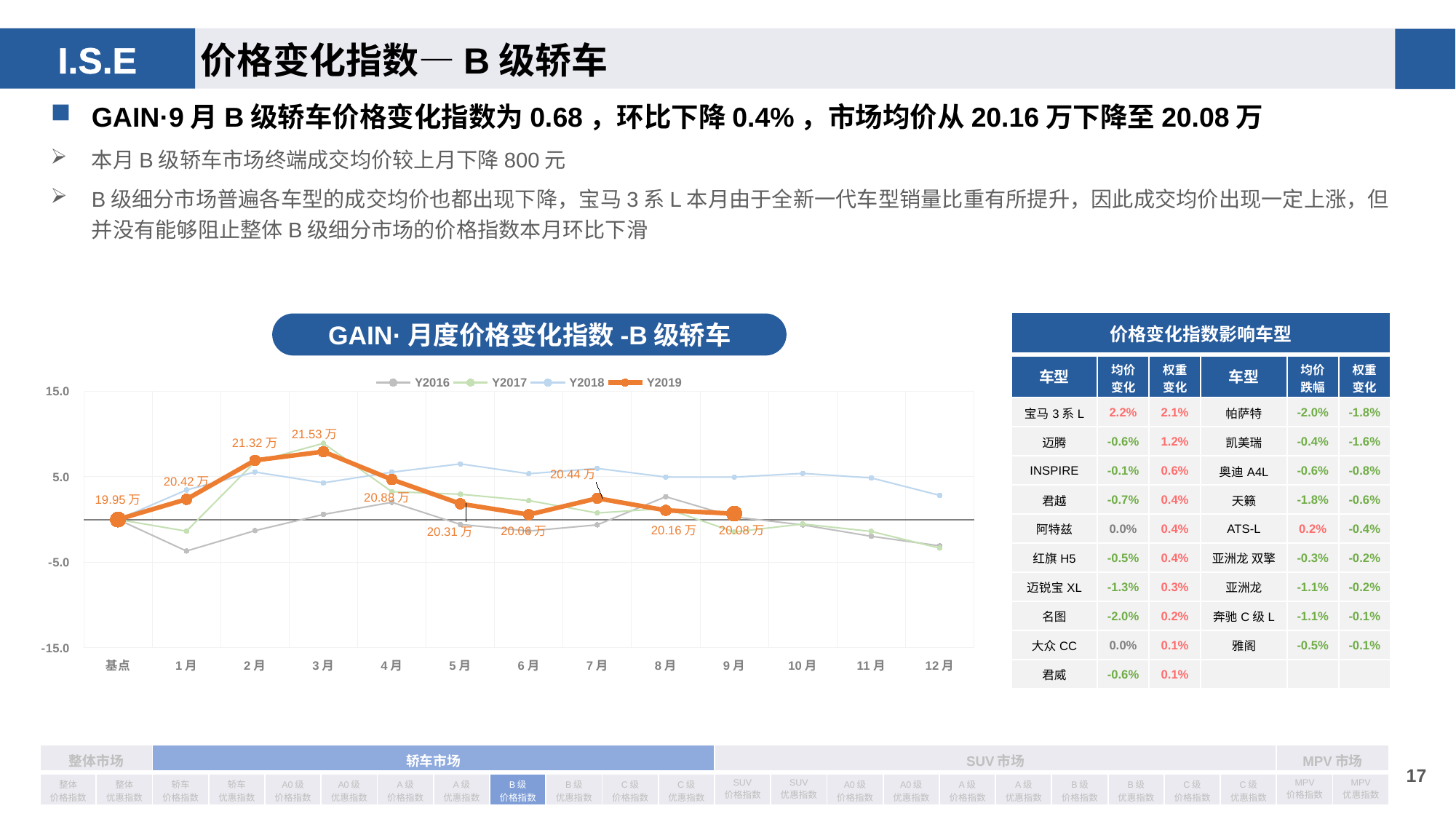

价格变化指数—B级轿车
GAIN·9月B级轿车价格变化指数为0.68，环比下降0.4%，市场均价从20.16万下降至20.08万
本月B级轿车市场终端成交均价较上月下降800元
B级细分市场普遍各车型的成交均价也都出现下降，宝马3系L本月由于全新一代车型销量比重有所提升，因此成交均价出现一定上涨，但并没有能够阻止整体B级细分市场的价格指数本月环比下滑
| 价格变化指数影响车型 |  |  |  |  |  |
| --- | --- | --- | --- | --- | --- |
| 车型 | 均价 变化 | 权重 变化 | 车型 | 均价 跌幅 | 权重变化 |
| 宝马3系L | 2.2% | 2.1% | 帕萨特 | -2.0% | -1.8% |
| 迈腾 | -0.6% | 1.2% | 凯美瑞 | -0.4% | -1.6% |
| INSPIRE | -0.1% | 0.6% | 奥迪A4L | -0.6% | -0.8% |
| 君越 | -0.7% | 0.4% | 天籁 | -1.8% | -0.6% |
| 阿特兹 | 0.0% | 0.4% | ATS-L | 0.2% | -0.4% |
| 红旗H5 | -0.5% | 0.4% | 亚洲龙 双擎 | -0.3% | -0.2% |
| 迈锐宝XL | -1.3% | 0.3% | 亚洲龙 | -1.1% | -0.2% |
| 名图 | -2.0% | 0.2% | 奔驰C级L | -1.1% | -0.1% |
| 大众CC | 0.0% | 0.1% | 雅阁 | -0.5% | -0.1% |
| 君威 | -0.6% | 0.1% |  |  |  |
GAIN·月度价格变化指数-B级轿车

### Chart

| Category | Y2016 | Y2017 | Y2018 | Y2019 |
|---|---|---|---|---|
| 基点 | 0.0 | 0.0 | 0.0 | 0.0 |
| 1月 | -3.6923451987290967 | -1.37 | 3.45 | 2.36 |
| 2月 | -1.3093089713677397 | 6.72 | 5.55 | 6.91 |
| 3月 | 0.5864359515761697 | 8.9 | 4.28 | 7.93 |
| 4月 | 2.0108251166725655 | 3.25 | 5.53 | 4.67 |
| 5月 | -0.5803538265430119 | 2.95 | 6.5 | 1.84 |
| 6月 | -1.3506117150006935 | 2.21 | 5.35 | 0.57 |
| 7月 | -0.6263784266970052 | 0.76 | 5.97 | 2.48 |
| 8月 | 2.665464902197434 | 1.29 | 4.96 | 1.07 |
| 9月 | 0.3007487783047491 | -1.47 | 4.95 | 0.68 |
| 10月 | -0.6356841136103464 | -0.53 | 5.39 | None |
| 11月 | -1.9686304478953254 | -1.4 | 4.86 | None |
| 12月 | -3.085399533511868 | -3.35 | 2.82 | None |
| 整体市场 |  | 轿车市场 |  |  |  |  |  |  |  |  |  | SUV市场 |  |  |  |  |  |  |  |  |  | MPV市场 |  |
| --- | --- | --- | --- | --- | --- | --- | --- | --- | --- | --- | --- | --- | --- | --- | --- | --- | --- | --- | --- | --- | --- | --- | --- |
| 整体 价格指数 | 整体 优惠指数 | 轿车 价格指数 | 轿车 优惠指数 | A0级 价格指数 | A0级 优惠指数 | A级 价格指数 | A级 优惠指数 | B级 价格指数 | B级 优惠指数 | C级 价格指数 | C级 优惠指数 | SUV 价格指数 | SUV 优惠指数 | A0级 价格指数 | A0级 优惠指数 | A级 价格指数 | A级 优惠指数 | B级 价格指数 | B级 优惠指数 | C级 价格指数 | C级 优惠指数 | MPV 价格指数 | MPV 优惠指数 |
17